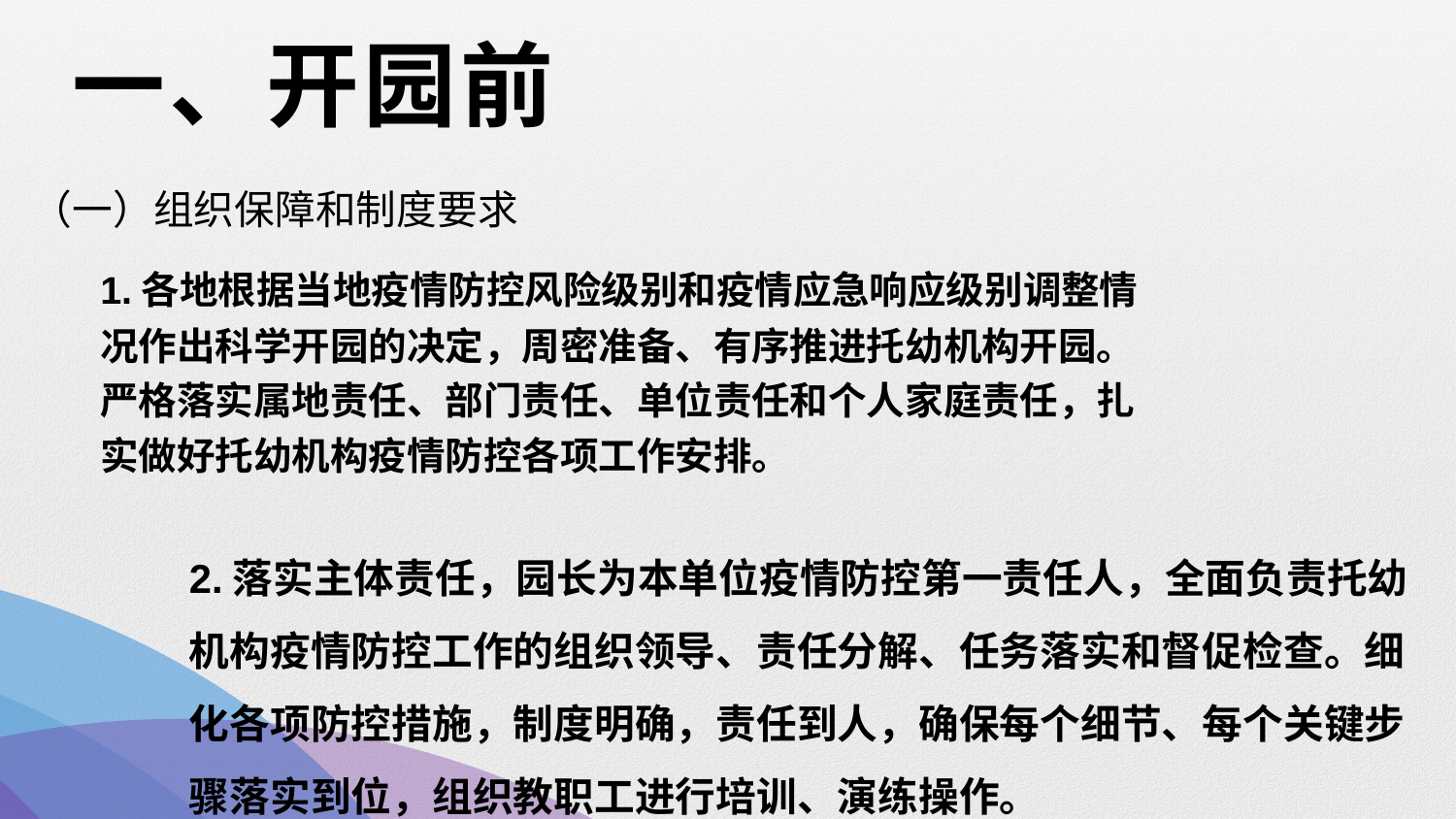

一、开园前
（一）组织保障和制度要求
1.各地根据当地疫情防控风险级别和疫情应急响应级别调整情况作出科学开园的决定，周密准备、有序推进托幼机构开园。严格落实属地责任、部门责任、单位责任和个人家庭责任，扎实做好托幼机构疫情防控各项工作安排。
2.落实主体责任，园长为本单位疫情防控第一责任人，全面负责托幼机构疫情防控工作的组织领导、责任分解、任务落实和督促检查。细化各项防控措施，制度明确，责任到人，确保每个细节、每个关键步骤落实到位，组织教职工进行培训、演练操作。

部门：XXX   汇报人：xxx